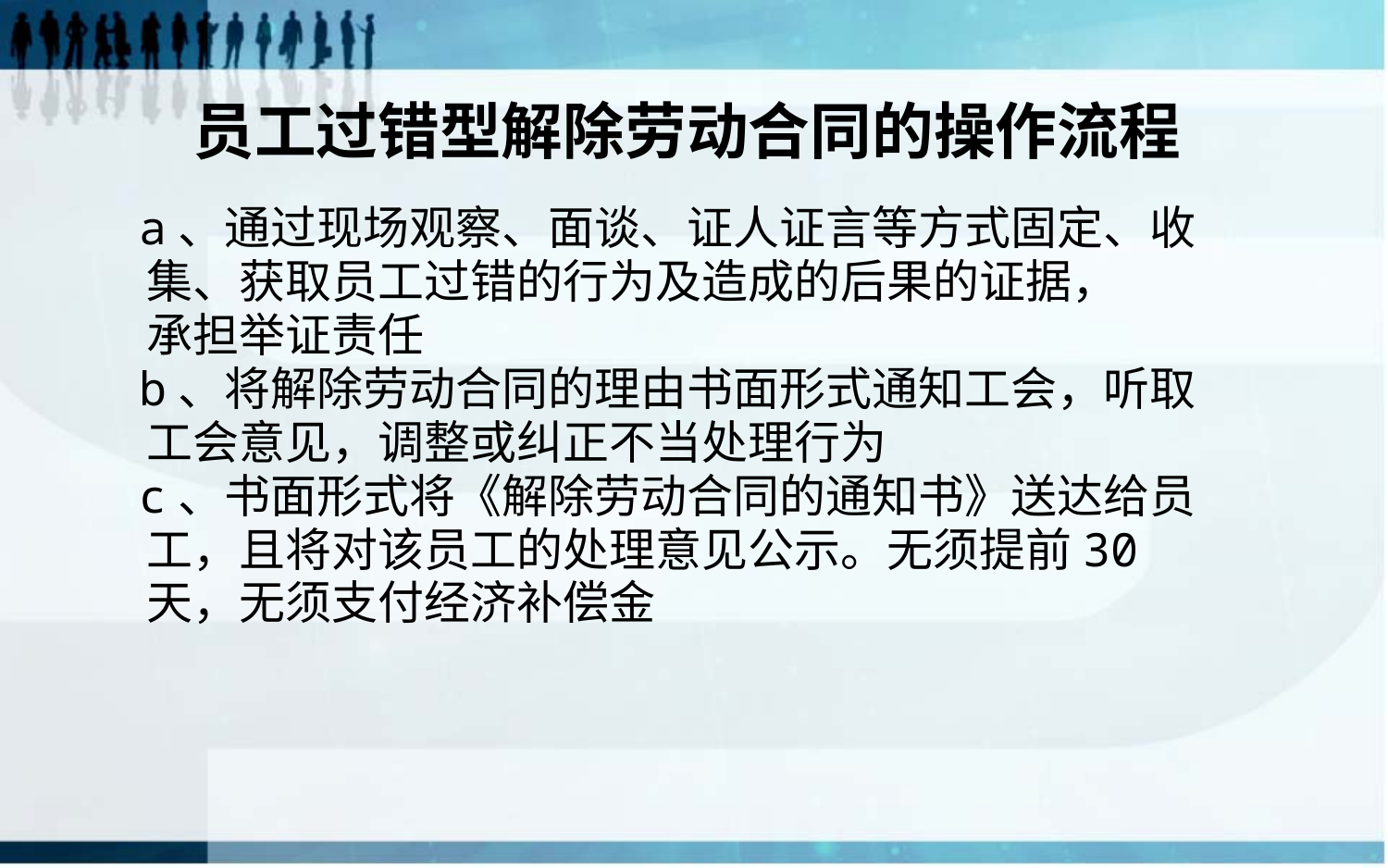

# 员工过错型解除劳动合同的操作流程
  a、通过现场观察、面谈、证人证言等方式固定、收
     集、获取员工过错的行为及造成的后果的证据，
     承担举证责任
  b、将解除劳动合同的理由书面形式通知工会，听取
     工会意见，调整或纠正不当处理行为
  c、书面形式将《解除劳动合同的通知书》送达给员
     工，且将对该员工的处理意见公示。无须提前30
     天，无须支付经济补偿金